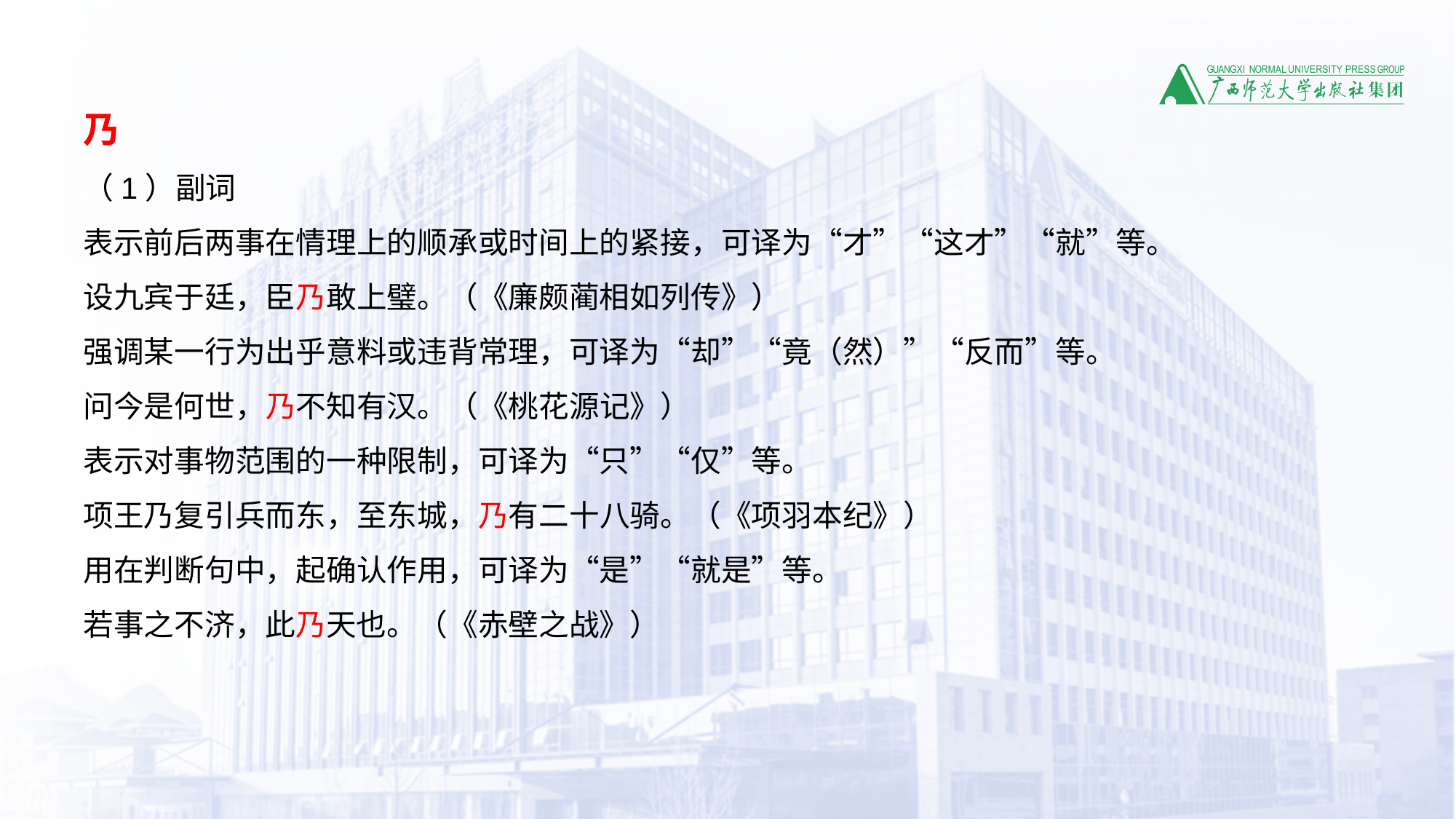

乃
（1）副词
表示前后两事在情理上的顺承或时间上的紧接，可译为“才”“这才”“就”等。
设九宾于廷，臣乃敢上璧。（《廉颇蔺相如列传》）
强调某一行为出乎意料或违背常理，可译为“却”“竟（然）”“反而”等。
问今是何世，乃不知有汉。（《桃花源记》）
表示对事物范围的一种限制，可译为“只”“仅”等。
项王乃复引兵而东，至东城，乃有二十八骑。（《项羽本纪》）
用在判断句中，起确认作用，可译为“是”“就是”等。
若事之不济，此乃天也。（《赤壁之战》）